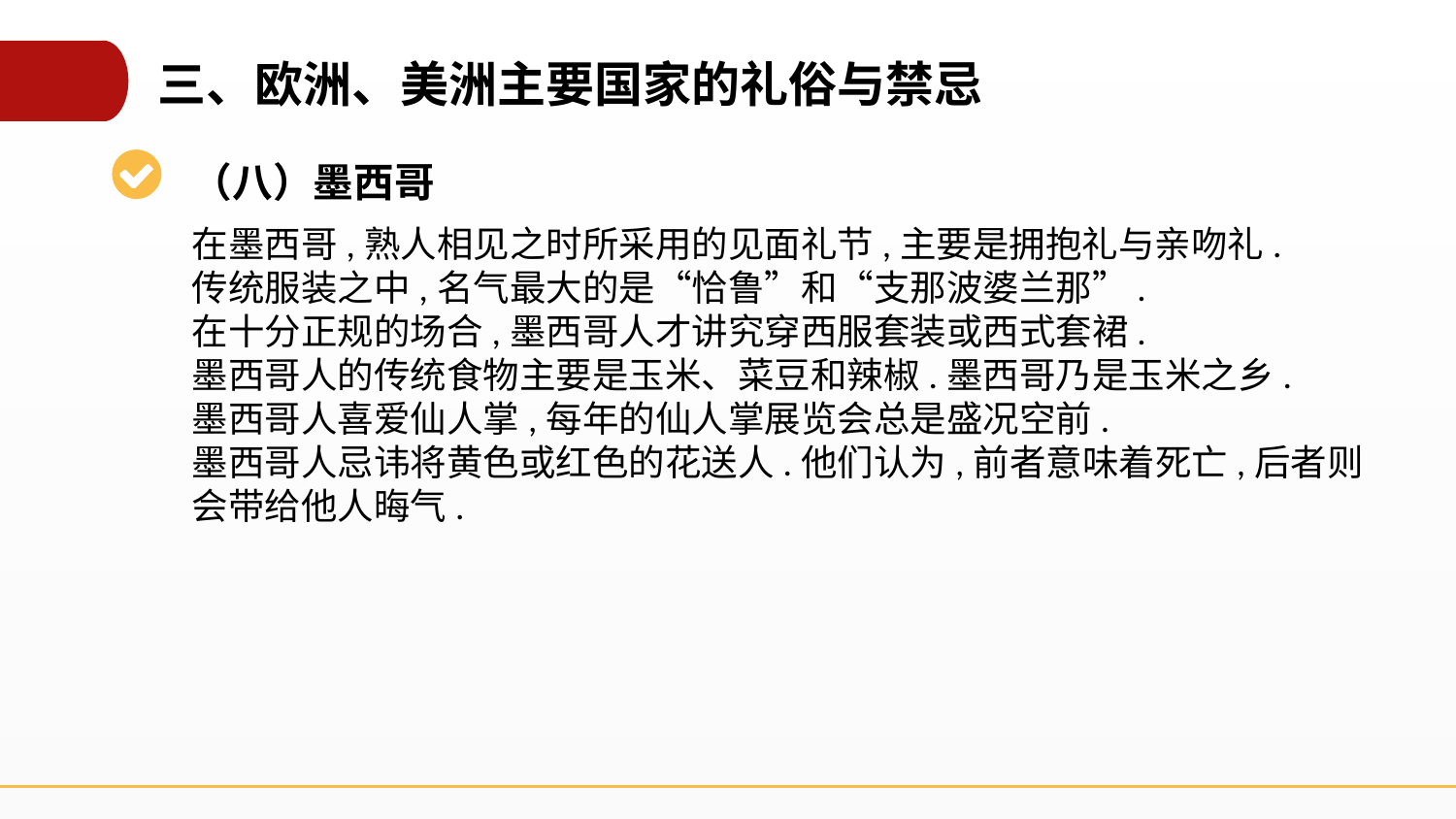

三、欧洲、美洲主要国家的礼俗与禁忌

（八）墨西哥
在墨西哥,熟人相见之时所采用的见面礼节,主要是拥抱礼与亲吻礼.
传统服装之中,名气最大的是“恰鲁”和“支那波婆兰那”.
在十分正规的场合,墨西哥人才讲究穿西服套装或西式套裙.
墨西哥人的传统食物主要是玉米、菜豆和辣椒.墨西哥乃是玉米之乡.
墨西哥人喜爱仙人掌,每年的仙人掌展览会总是盛况空前.
墨西哥人忌讳将黄色或红色的花送人.他们认为,前者意味着死亡,后者则会带给他人晦气.